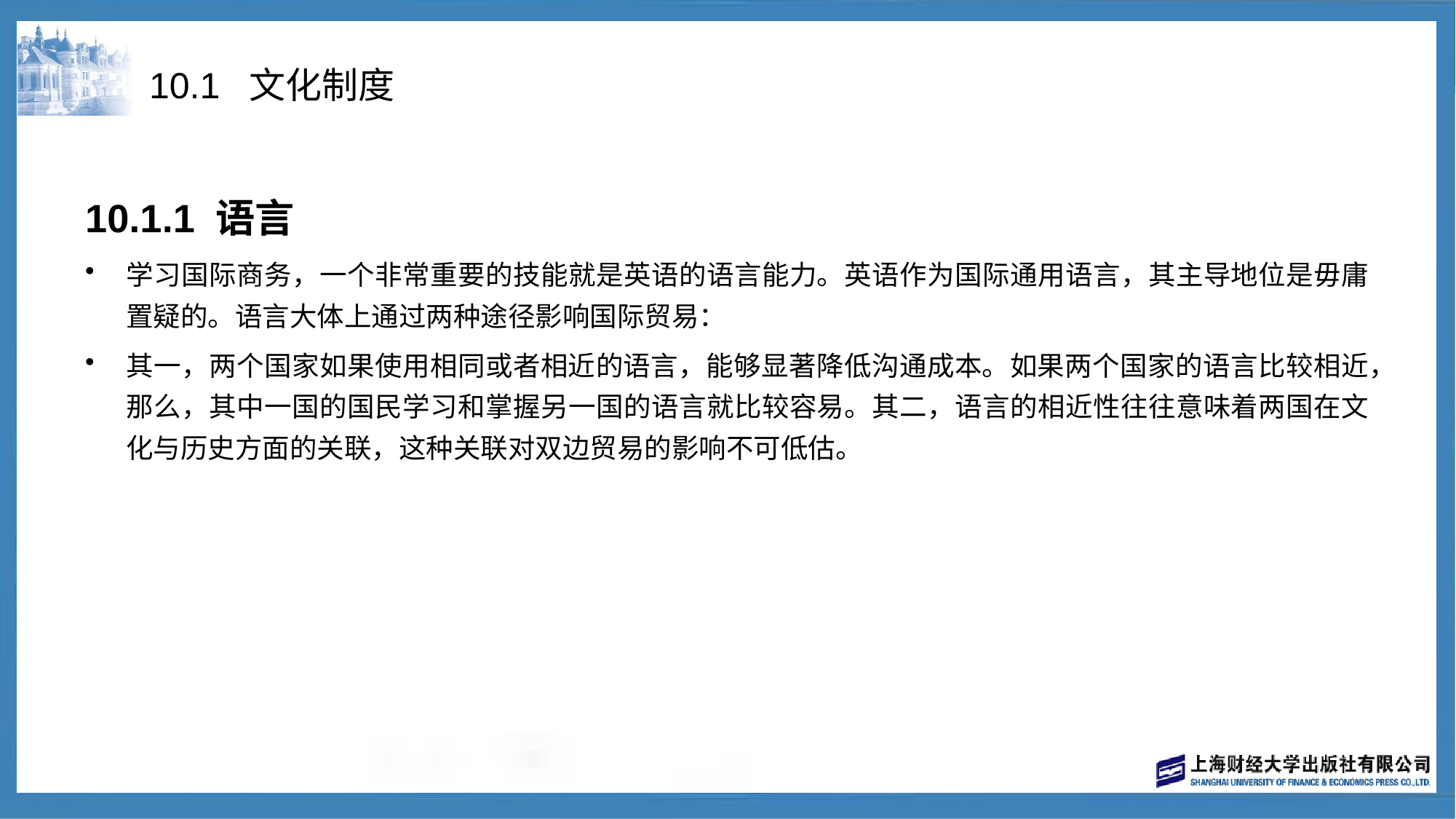

# 10.1  文化制度
10.1.1 语言
学习国际商务，一个非常重要的技能就是英语的语言能力。英语作为国际通用语言，其主导地位是毋庸置疑的。语言大体上通过两种途径影响国际贸易：
其一，两个国家如果使用相同或者相近的语言，能够显著降低沟通成本。如果两个国家的语言比较相近，那么，其中一国的国民学习和掌握另一国的语言就比较容易。其二，语言的相近性往往意味着两国在文化与历史方面的关联，这种关联对双边贸易的影响不可低估。